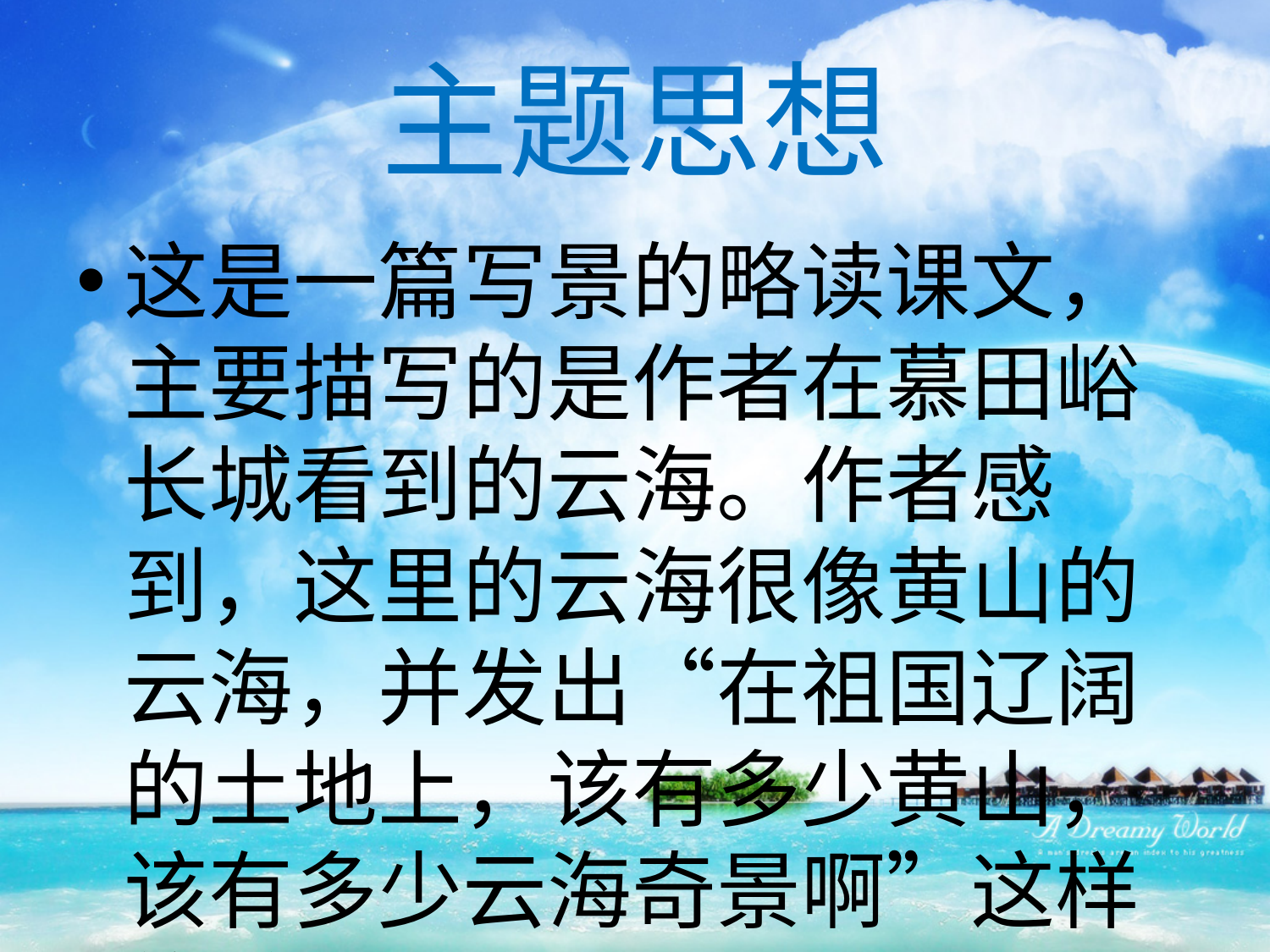

# 主题思想
这是一篇写景的略读课文，主要描写的是作者在慕田峪长城看到的云海。作者感到，这里的云海很像黄山的云海，并发出“在祖国辽阔的土地上，该有多少黄山，该有多少云海奇景啊”这样的感叹。